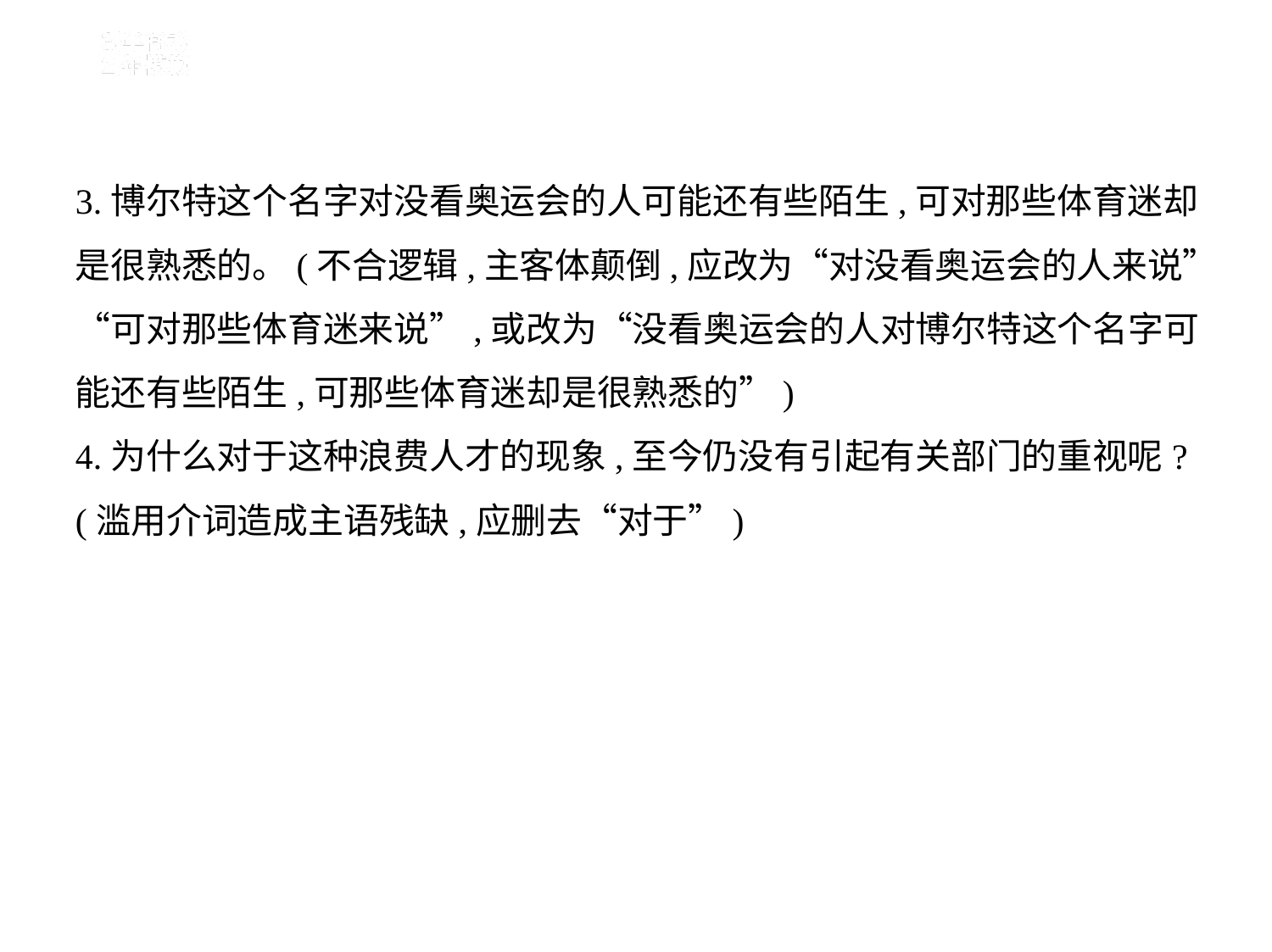

3.博尔特这个名字对没看奥运会的人可能还有些陌生,可对那些体育迷却
是很熟悉的。(不合逻辑,主客体颠倒,应改为“对没看奥运会的人来说”
“可对那些体育迷来说”,或改为“没看奥运会的人对博尔特这个名字可
能还有些陌生,可那些体育迷却是很熟悉的”)
4.为什么对于这种浪费人才的现象,至今仍没有引起有关部门的重视呢?
(滥用介词造成主语残缺,应删去“对于”)